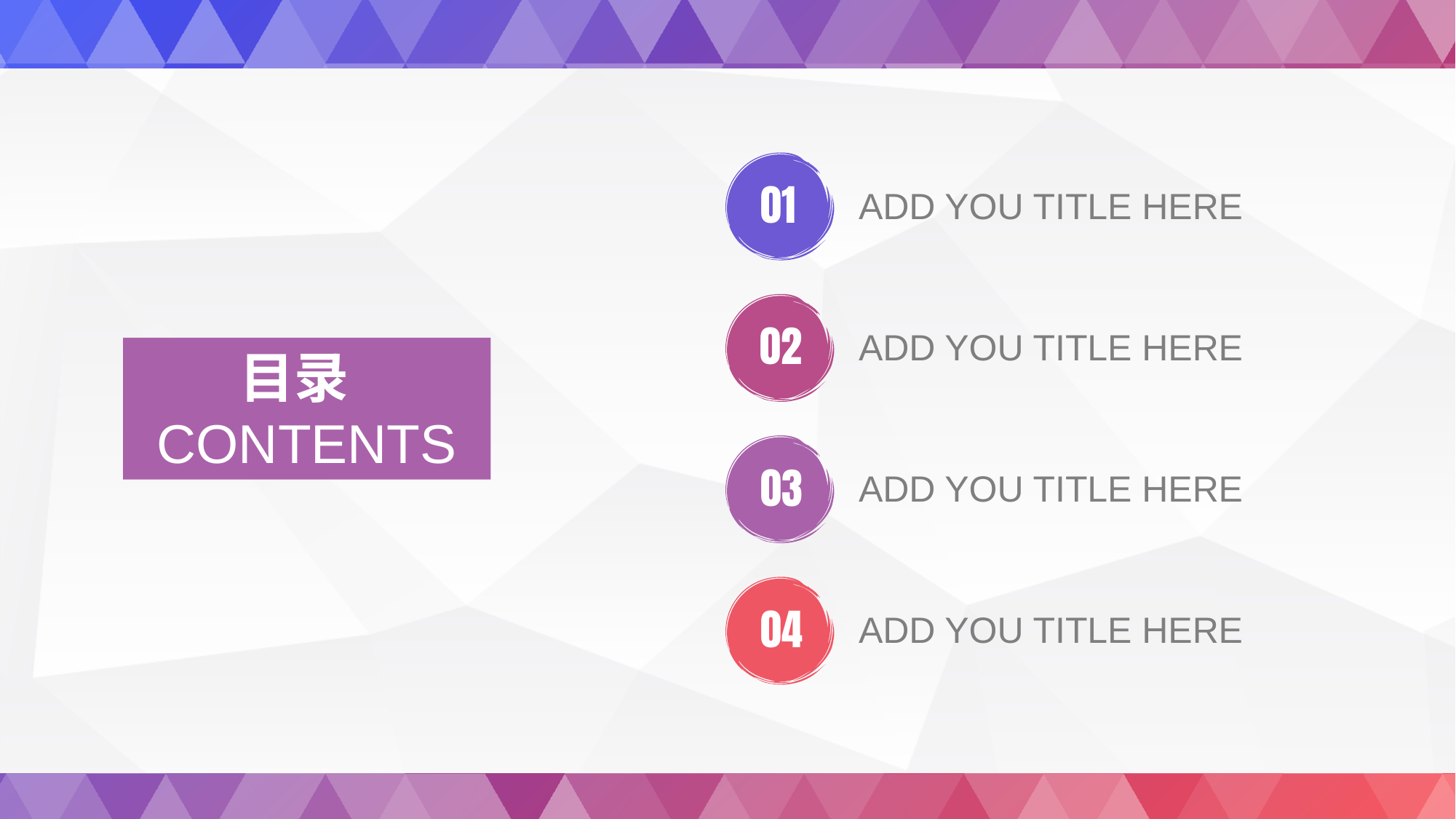

01
ADD YOU TITLE HERE

02
ADD YOU TITLE HERE
目录
CONTENTS

03
ADD YOU TITLE HERE

04
ADD YOU TITLE HERE